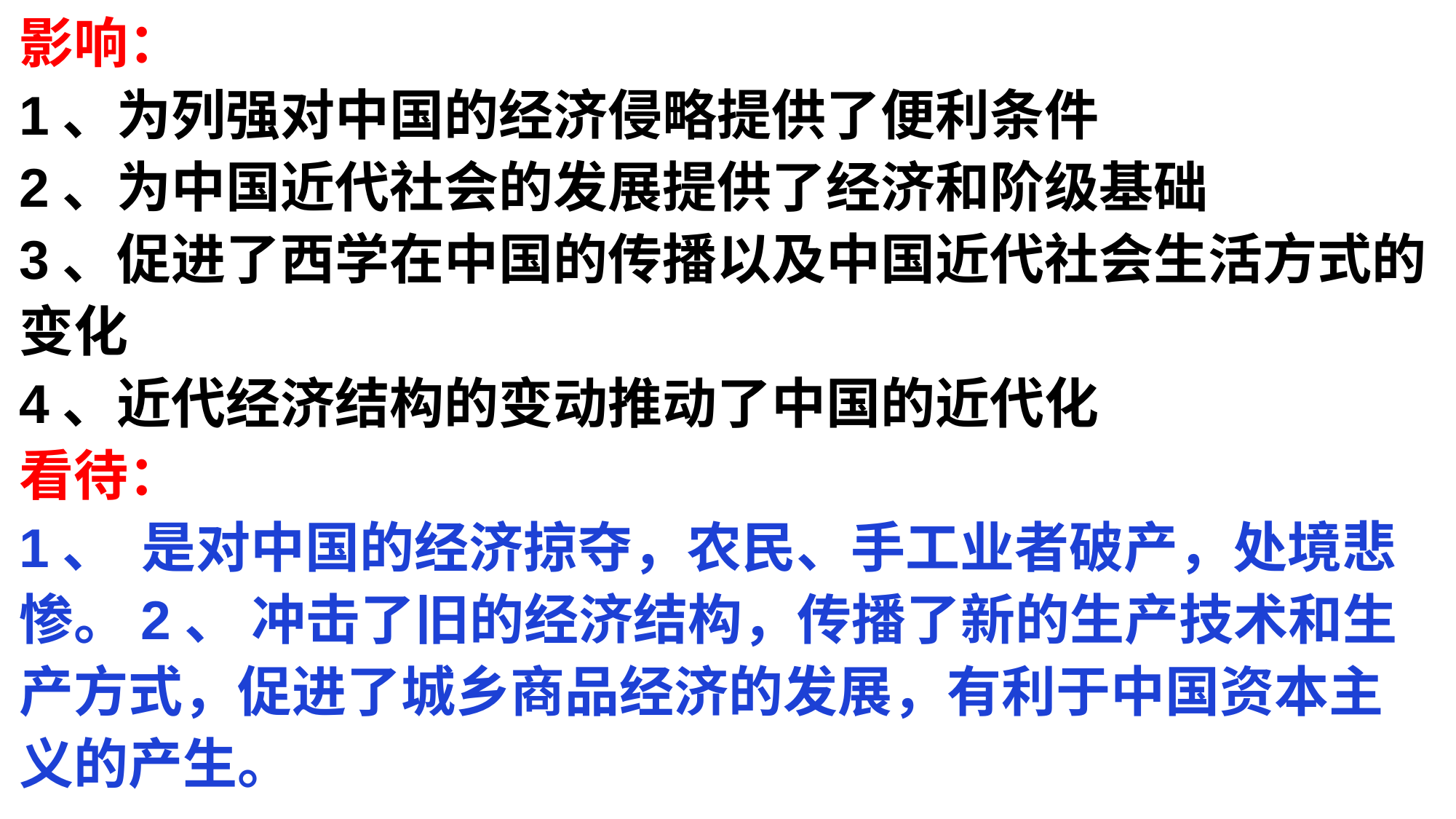

影响：
1、为列强对中国的经济侵略提供了便利条件
2、为中国近代社会的发展提供了经济和阶级基础
3、促进了西学在中国的传播以及中国近代社会生活方式的变化
4、近代经济结构的变动推动了中国的近代化
看待：
1、  是对中国的经济掠夺，农民、手工业者破产，处境悲惨。2、 冲击了旧的经济结构，传播了新的生产技术和生产方式，促进了城乡商品经济的发展，有利于中国资本主义的产生。